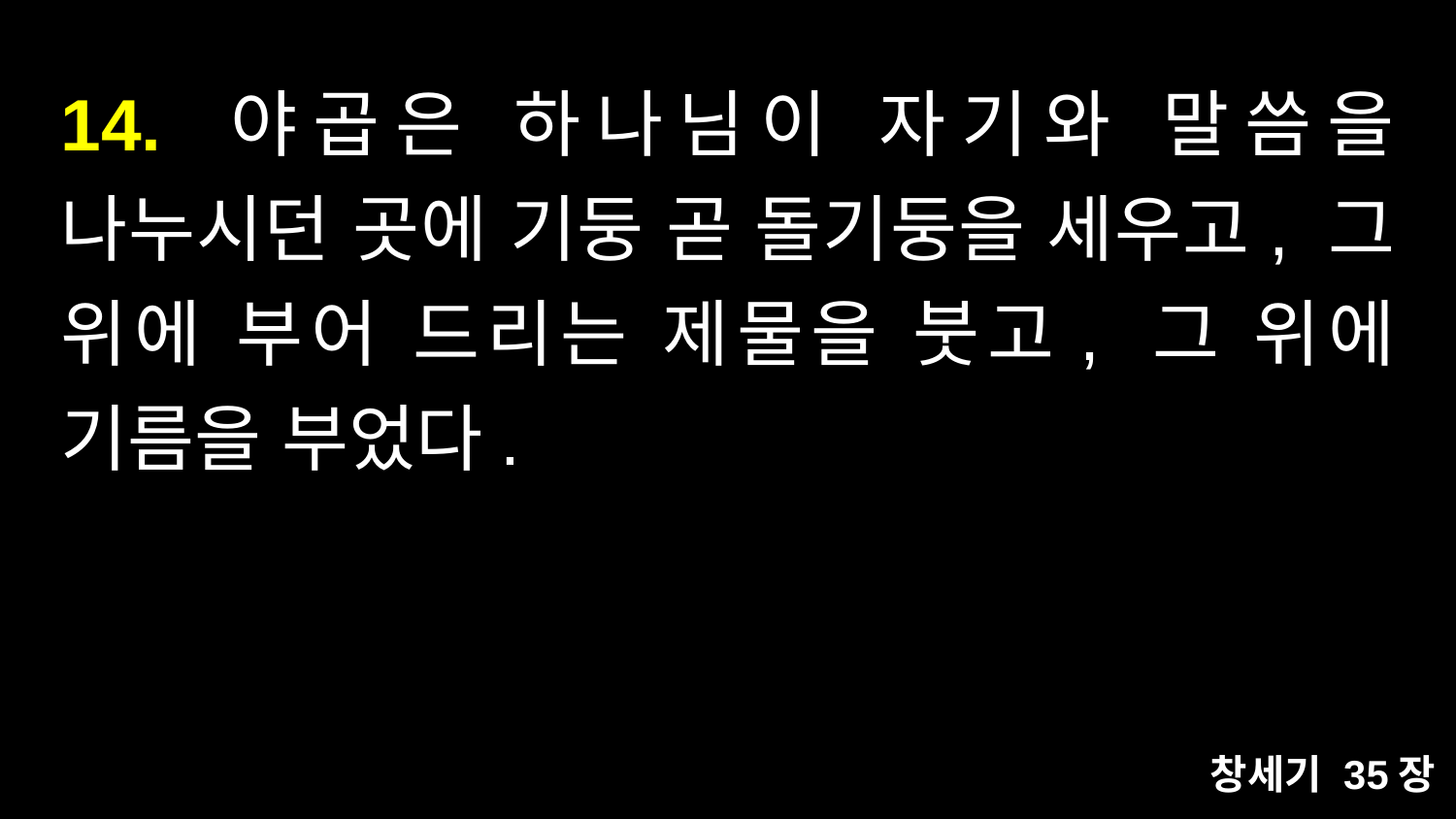

# 14. 야곱은 하나님이 자기와 말씀을 나누시던 곳에 기둥 곧 돌기둥을 세우고, 그 위에 부어 드리는 제물을 붓고, 그 위에 기름을 부었다.
창세기 35장